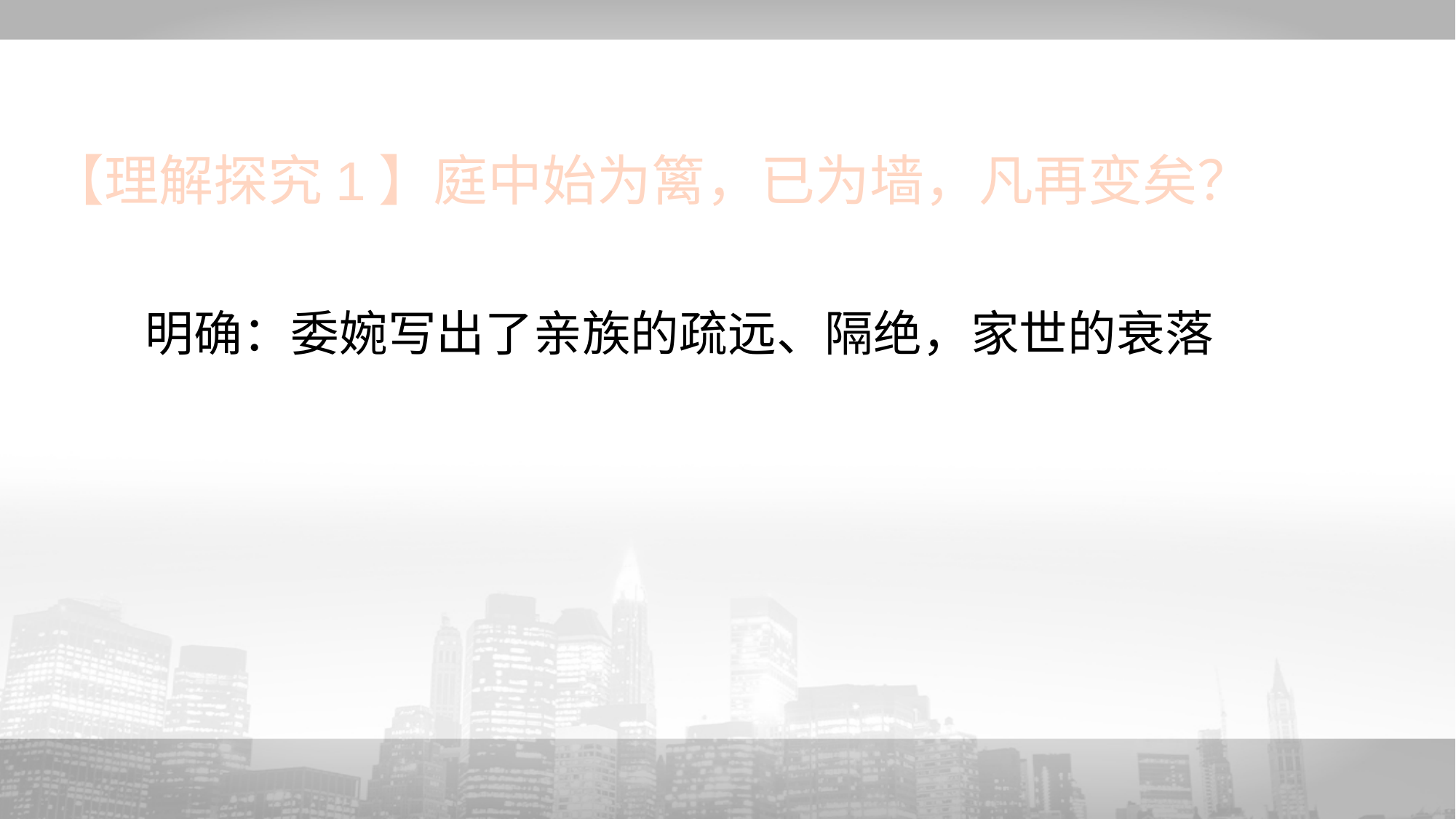

# 【理解探究1】庭中始为篱，已为墙，凡再变矣？
明确：委婉写出了亲族的疏远、隔绝，家世的衰落